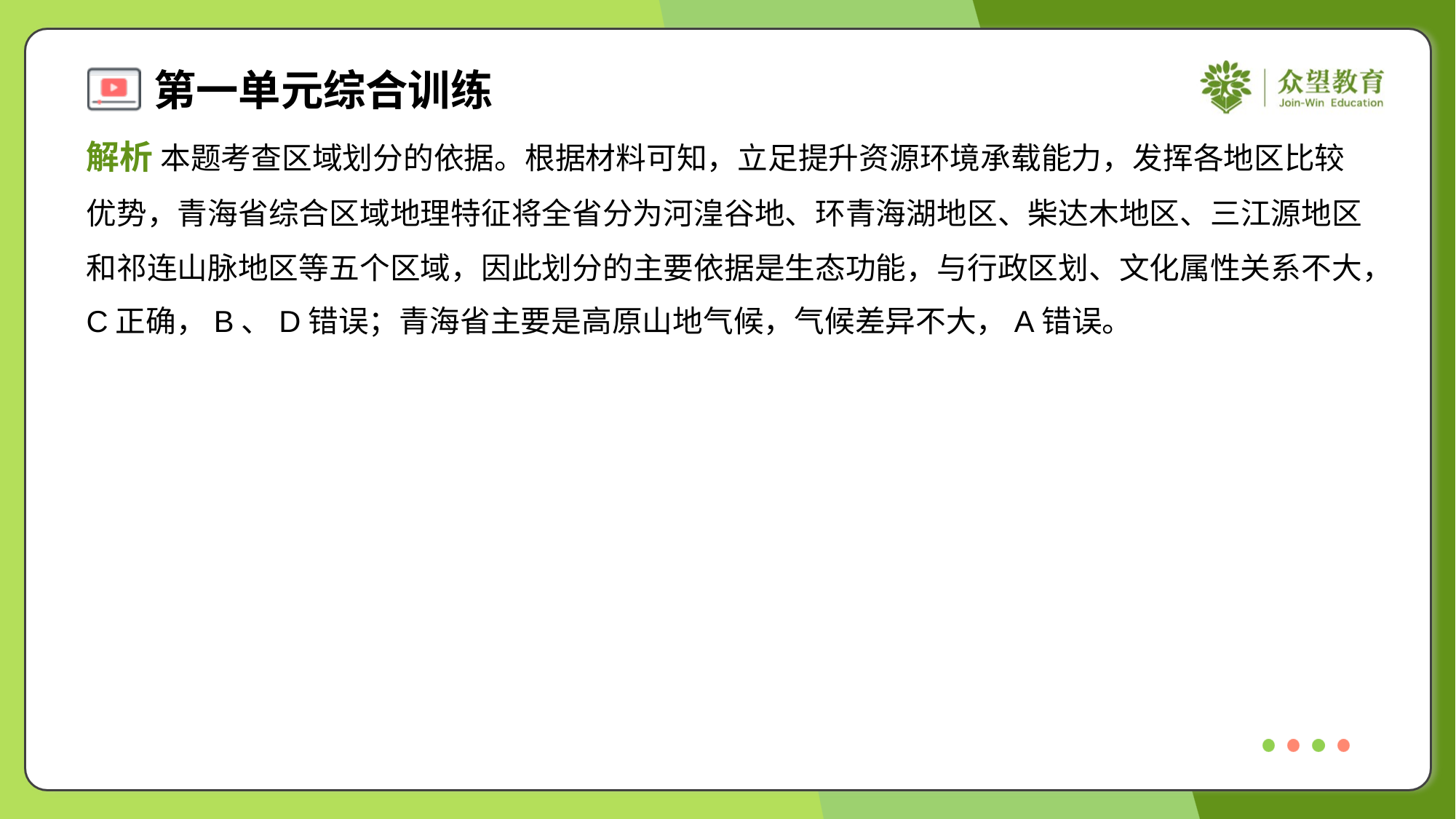

解析 本题考查区域划分的依据。根据材料可知，立足提升资源环境承载能力，发挥各地区比较
优势，青海省综合区域地理特征将全省分为河湟谷地、环青海湖地区、柴达木地区、三江源地区
和祁连山脉地区等五个区域，因此划分的主要依据是生态功能，与行政区划、文化属性关系不大，
C正确，B、D错误；青海省主要是高原山地气候，气候差异不大，A错误。